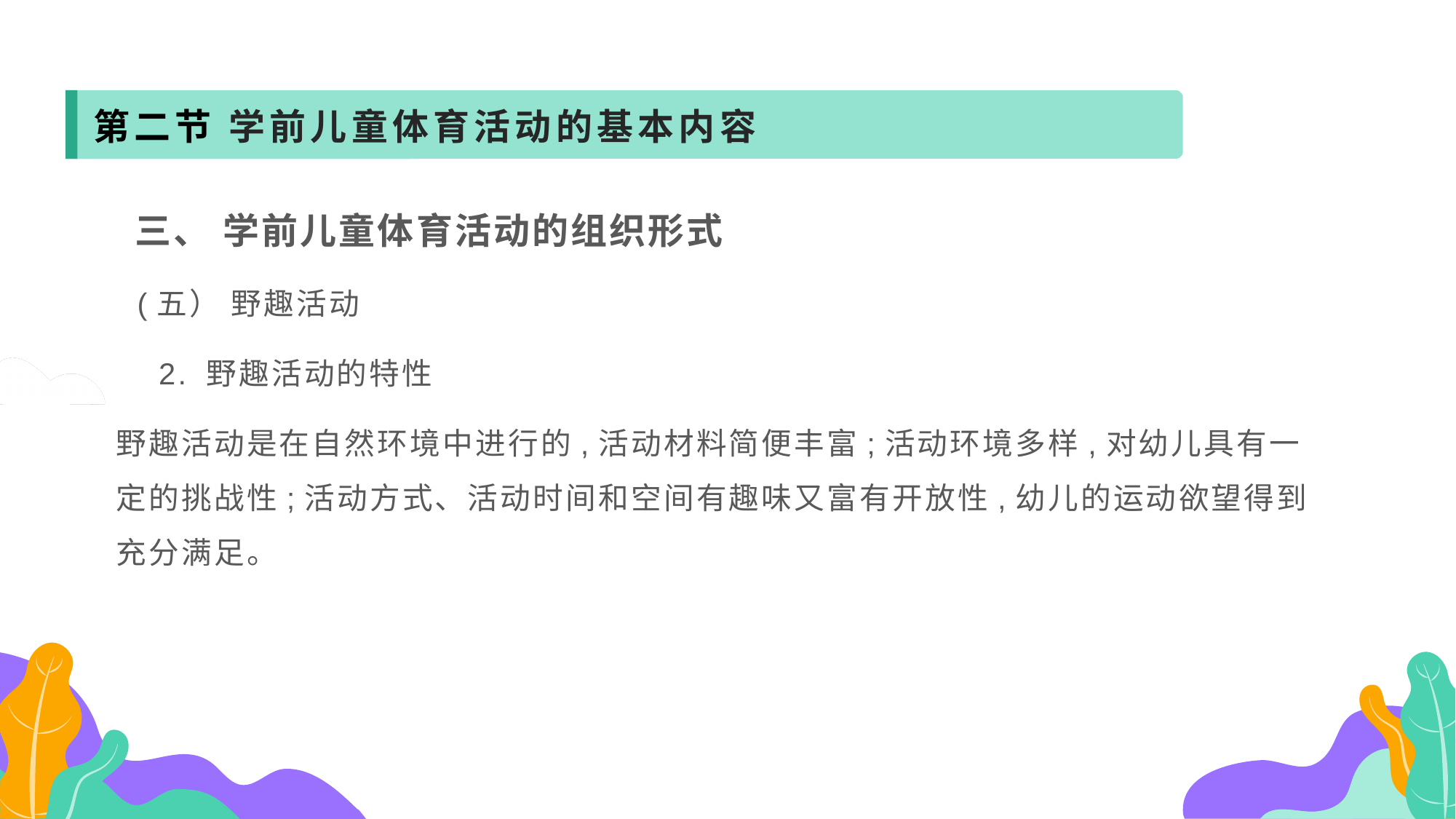

第二节 学前儿童体育活动的基本内容
 三、 学前儿童体育活动的组织形式
  (五） 野趣活动
    2. 野趣活动的特性
野趣活动是在自然环境中进行的,活动材料简便丰富;活动环境多样,对幼儿具有一定的挑战性;活动方式、活动时间和空间有趣味又富有开放性,幼儿的运动欲望得到充分满足。